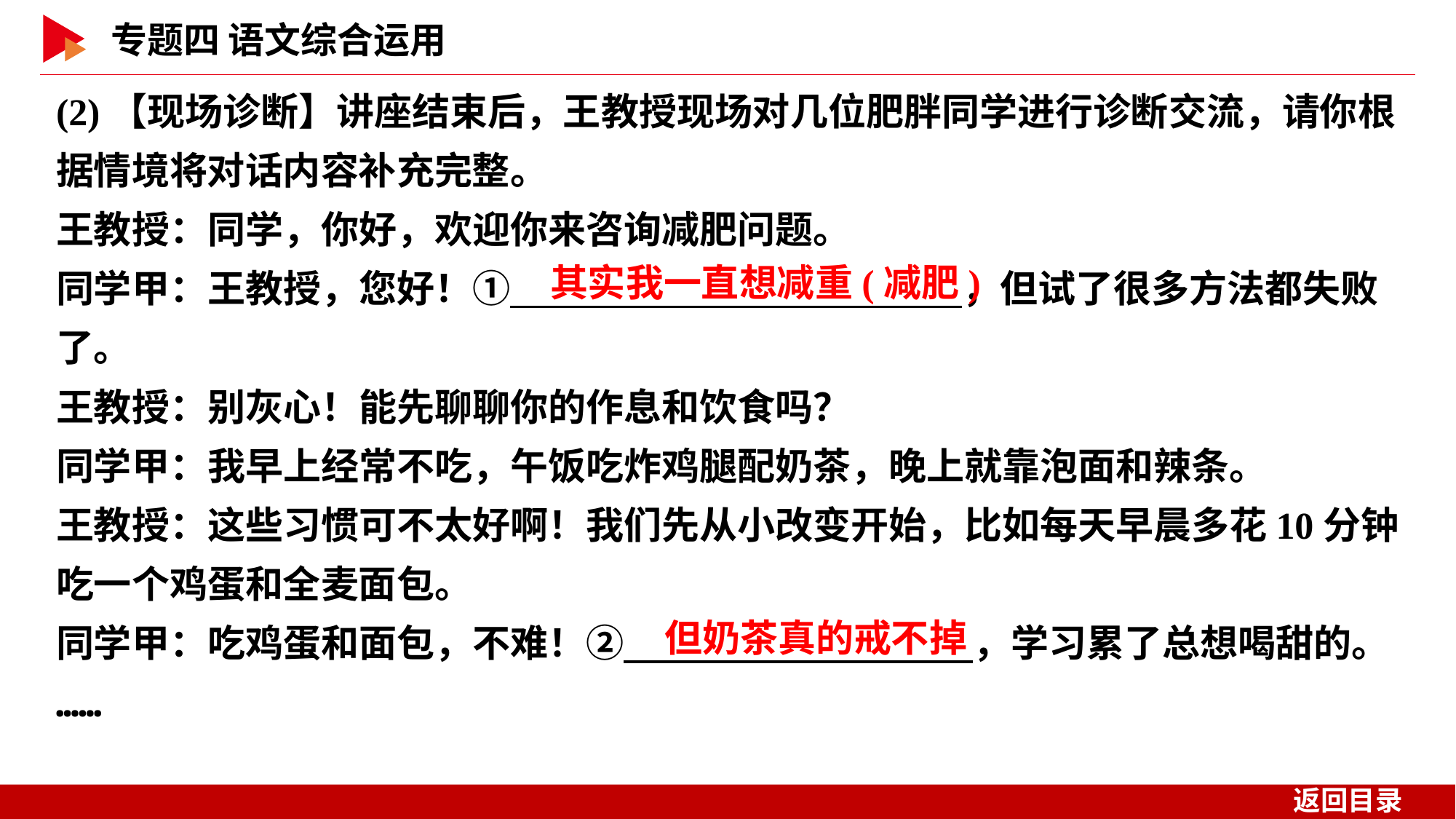

(2)【现场诊断】讲座结束后，王教授现场对几位肥胖同学进行诊断交流，请你根据情境将对话内容补充完整。
王教授：同学，你好，欢迎你来咨询减肥问题。
同学甲：王教授，您好！①　                                            　，但试了很多方法都失败了。
王教授：别灰心！能先聊聊你的作息和饮食吗？
同学甲：我早上经常不吃，午饭吃炸鸡腿配奶茶，晚上就靠泡面和辣条。
王教授：这些习惯可不太好啊！我们先从小改变开始，比如每天早晨多花10分钟吃一个鸡蛋和全麦面包。
同学甲：吃鸡蛋和面包，不难！②　                                　，学习累了总想喝甜的。
……
其实我一直想减重(减肥)
但奶茶真的戒不掉